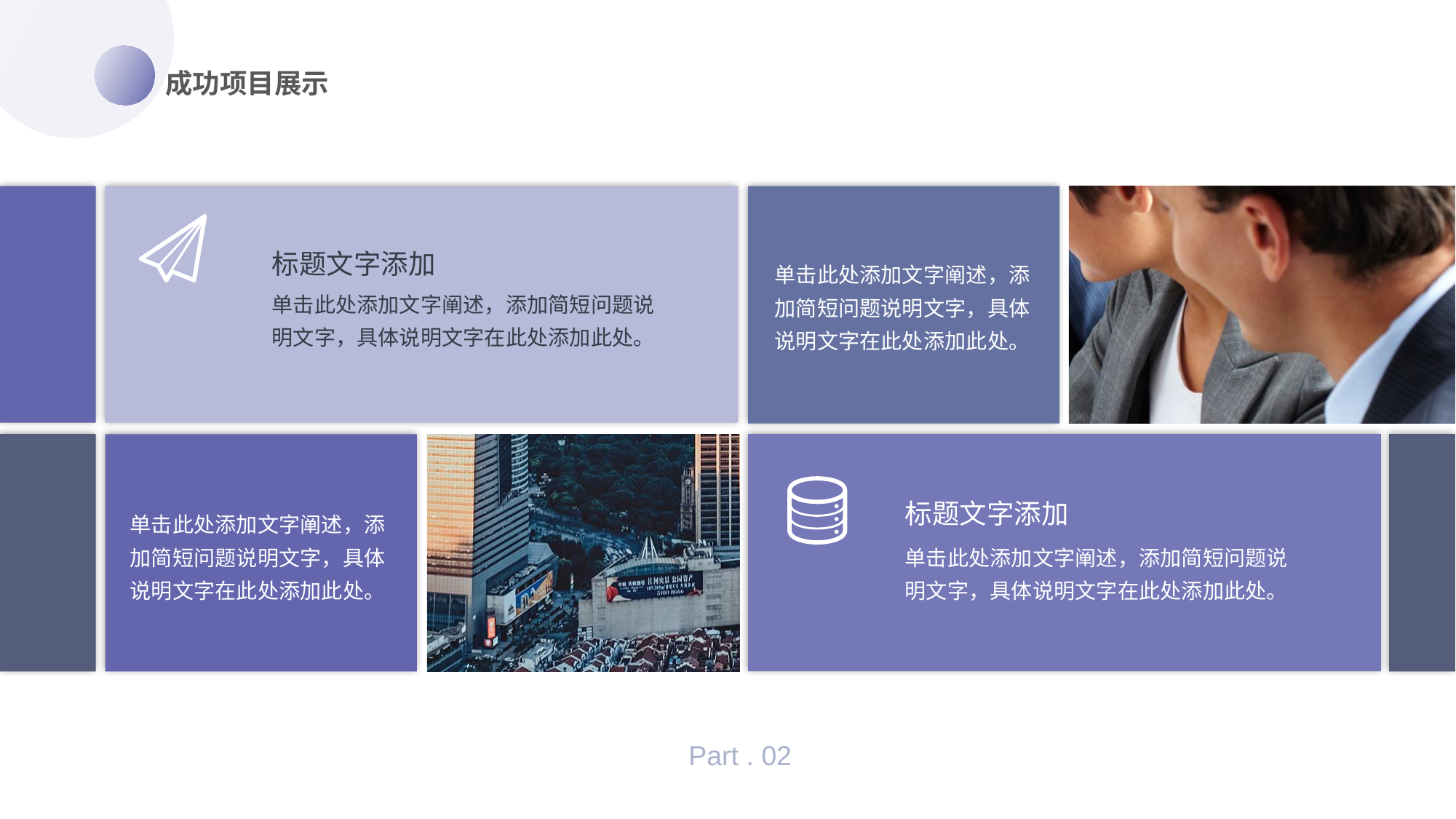

成功项目展示

标题文字添加
单击此处添加文字阐述，添加简短问题说明文字，具体说明文字在此处添加此处。

单击此处添加文字阐述，添加简短问题说明文字，具体说明文字在此处添加此处。

标题文字添加

单击此处添加文字阐述，添加简短问题说明文字，具体说明文字在此处添加此处。

单击此处添加文字阐述，添加简短问题说明文字，具体说明文字在此处添加此处。

Part . 02